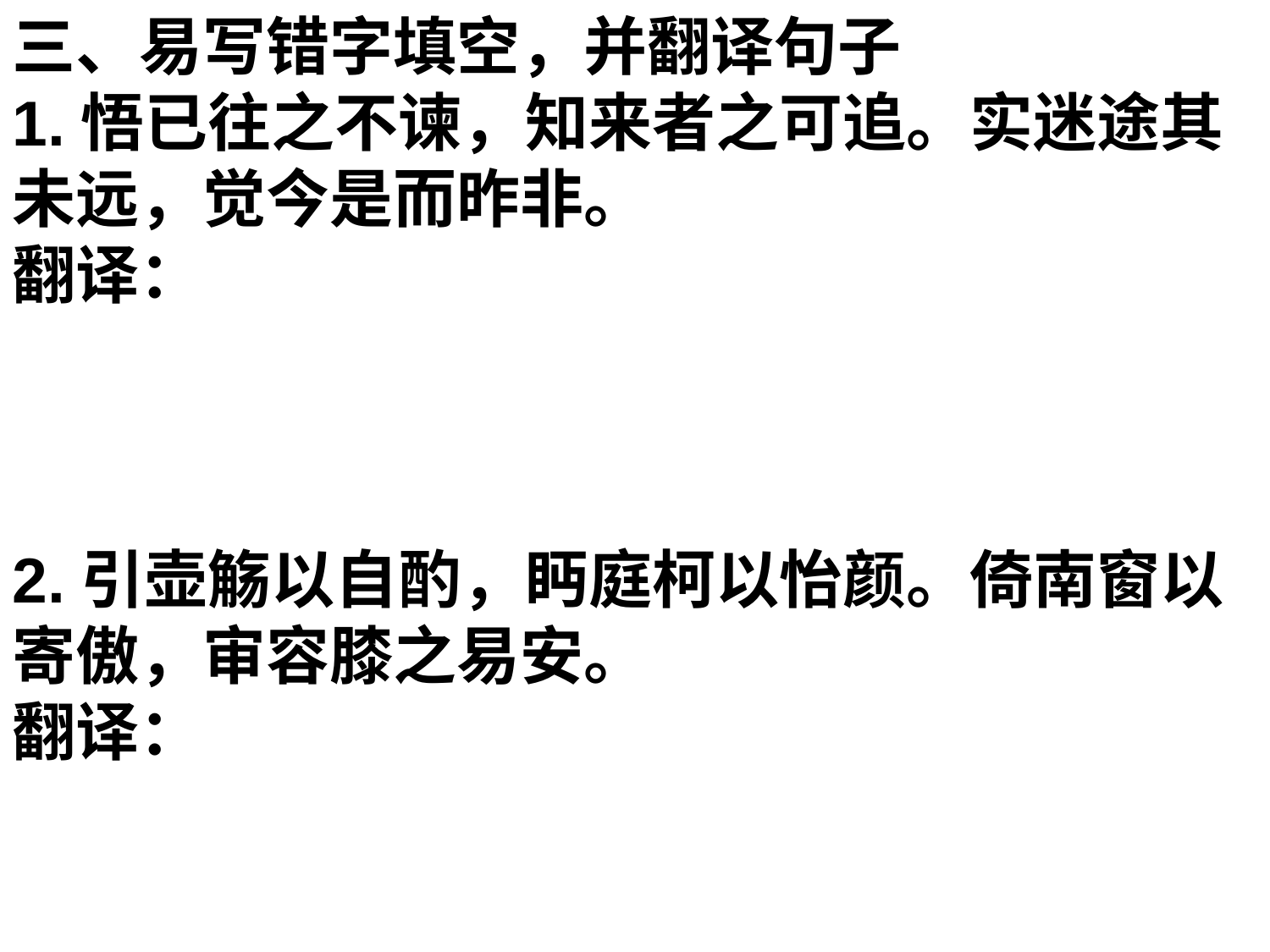

三、易写错字填空，并翻译句子
1.悟已往之不谏，知来者之可追。实迷途其未远，觉今是而昨非。
翻译：

2.引壶觞以自酌，眄庭柯以怡颜。倚南窗以寄傲，审容膝之易安。
翻译：

3.策扶老以流憩，时矫首而遐观。云无心以出岫，鸟倦飞而知还。
翻译：